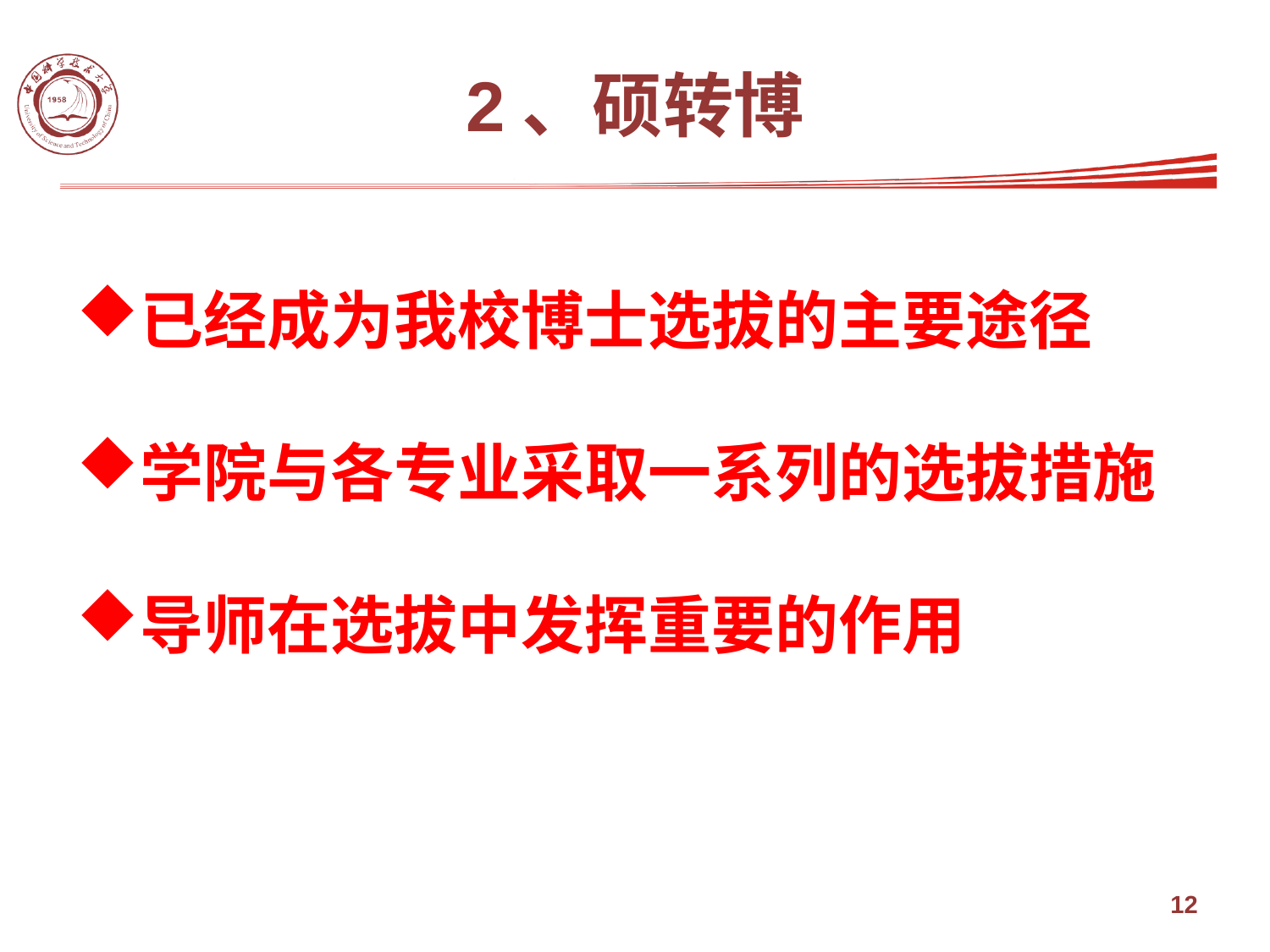

# 2、硕转博
已经成为我校博士选拔的主要途径
学院与各专业采取一系列的选拔措施
导师在选拔中发挥重要的作用